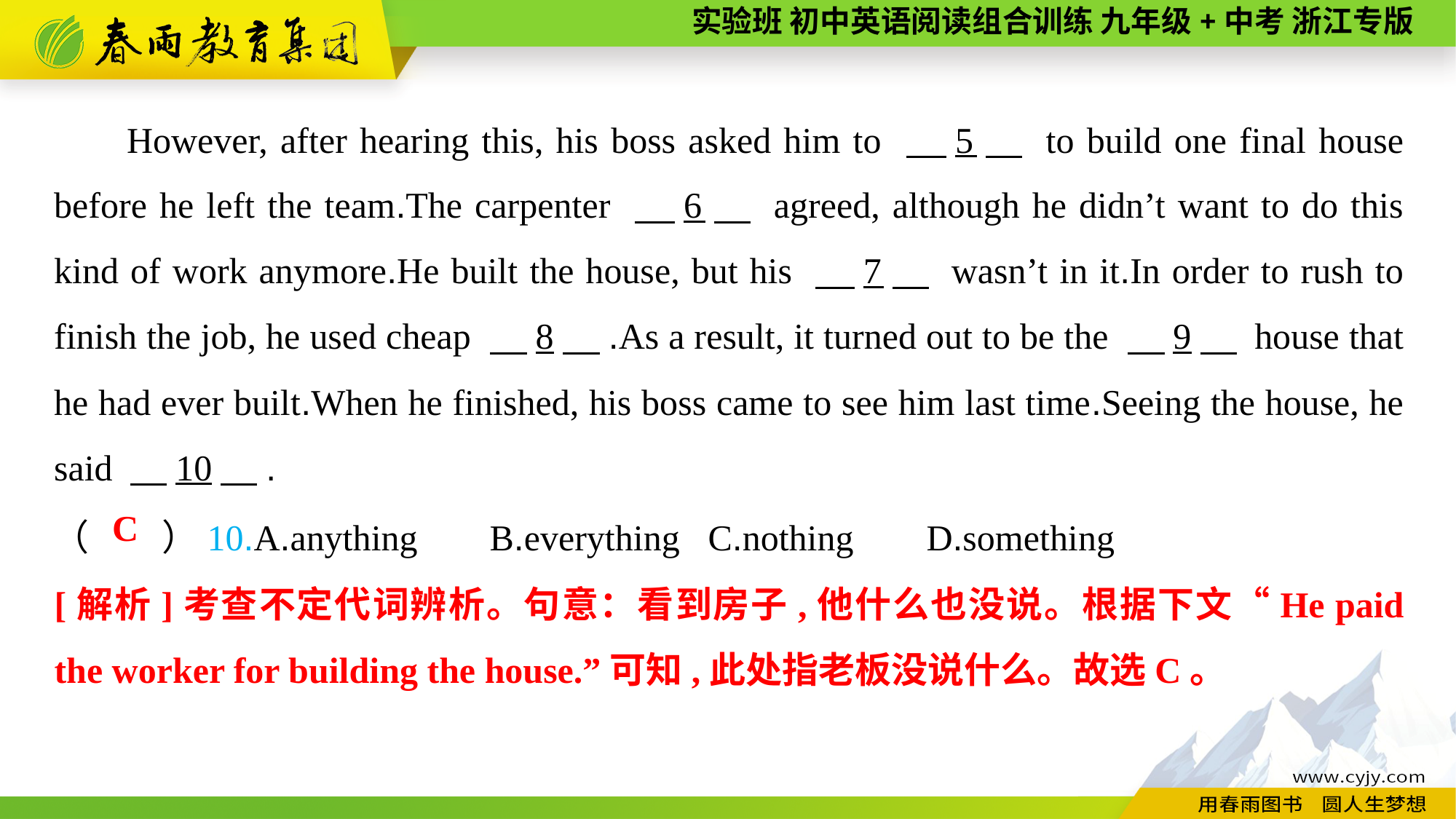

However, after hearing this, his boss asked him to 　5　 to build one final house before he left the team.The carpenter 　6　 agreed, although he didn’t want to do this kind of work anymore.He built the house, but his 　7　 wasn’t in it.In order to rush to finish the job, he used cheap 　8　.As a result, it turned out to be the 　9　 house that he had ever built.When he finished, his boss came to see him last time.Seeing the house, he said 　10　.
（　　）10.A.anything	B.everything	C.nothing	D.something
C
[解析]考查不定代词辨析。句意：看到房子,他什么也没说。根据下文“He paid the worker for building the house.”可知,此处指老板没说什么。故选C。